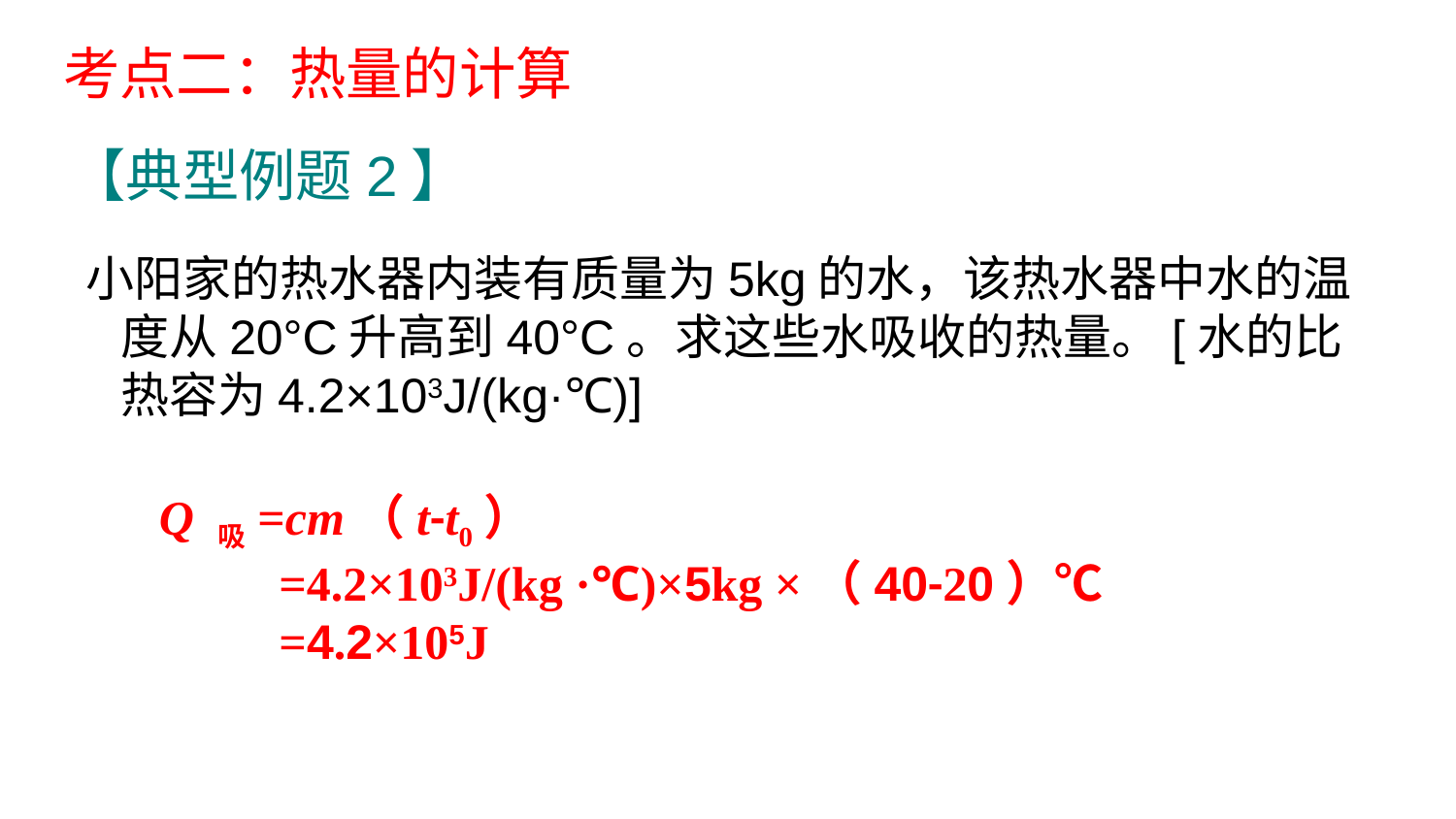

考点二：热量的计算
【典型例题2】

小阳家的热水器内装有质量为5kg的水，该热水器中水的温度从20°C升高到40°C。求这些水吸收的热量。[水的比热容为4.2×103J/(kg·℃)]
 Q 吸=cm（t-t0）
           =4.2×103J/(kg ·℃)×5kg ×（40-20）℃
           =4.2×105J